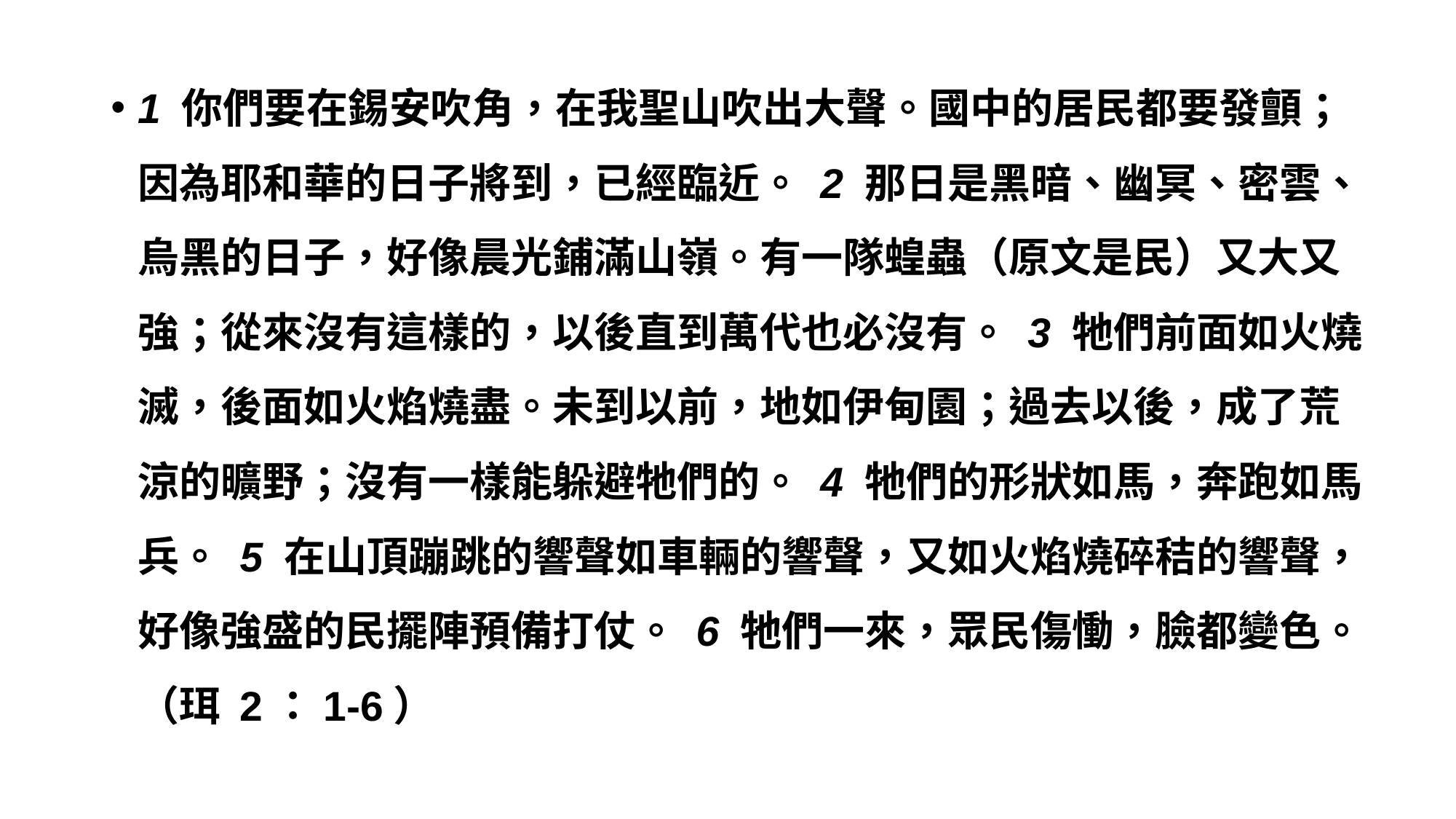

1 你們要在錫安吹角，在我聖山吹出大聲。國中的居民都要發顫；因為耶和華的日子將到，已經臨近。 2 那日是黑暗、幽冥、密雲、烏黑的日子，好像晨光鋪滿山嶺。有一隊蝗蟲（原文是民）又大又強；從來沒有這樣的，以後直到萬代也必沒有。 3 牠們前面如火燒滅，後面如火焰燒盡。未到以前，地如伊甸園；過去以後，成了荒涼的曠野；沒有一樣能躲避牠們的。 4 牠們的形狀如馬，奔跑如馬兵。 5 在山頂蹦跳的響聲如車輛的響聲，又如火焰燒碎秸的響聲，好像強盛的民擺陣預備打仗。 6 牠們一來，眾民傷慟，臉都變色。（珥 2：1-6）